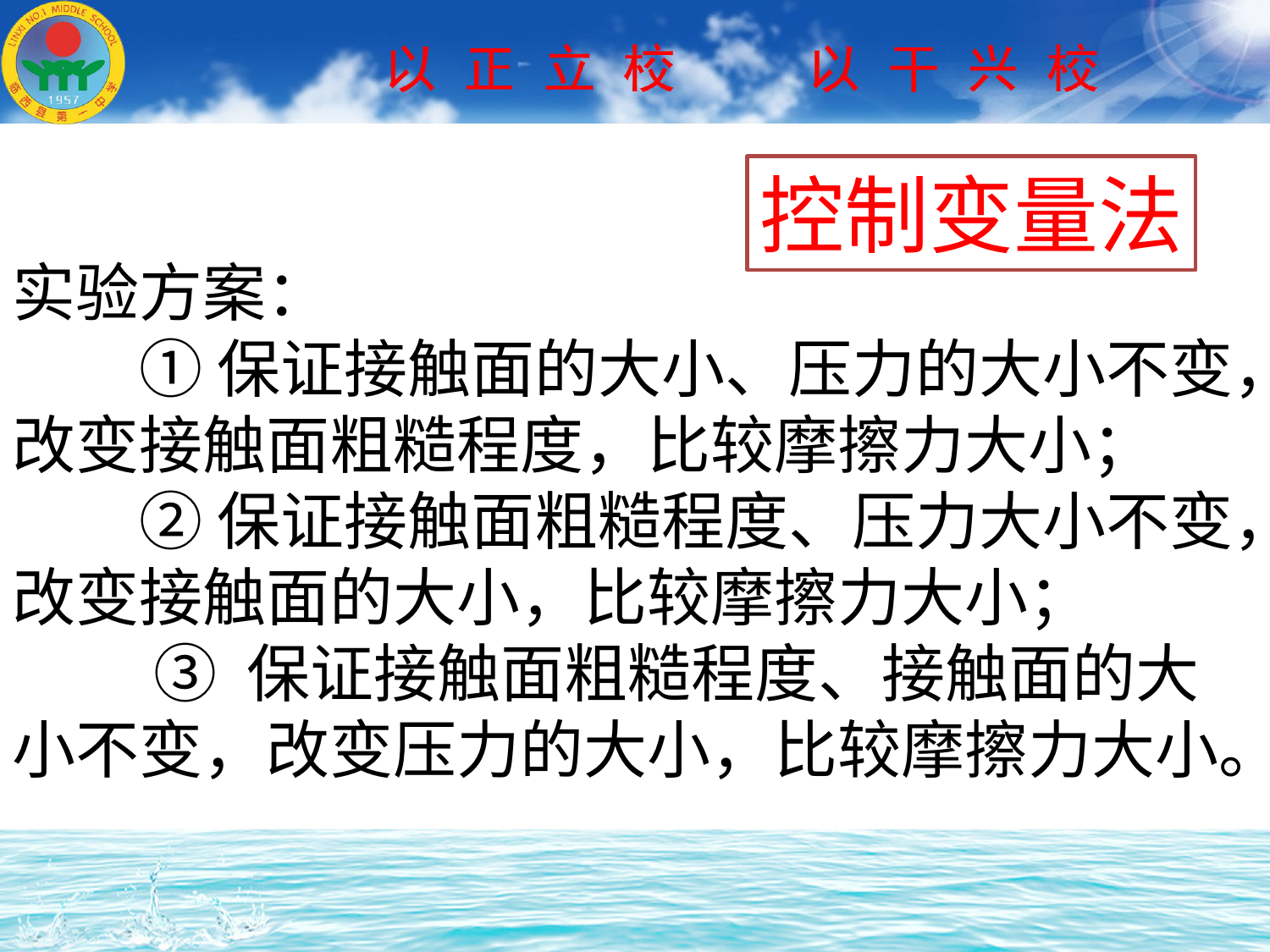

控制变量法
实验方案：
　　① 保证接触面的大小、压力的大小不变，改变接触面粗糙程度，比较摩擦力大小；
　　② 保证接触面粗糙程度、压力大小不变，改变接触面的大小，比较摩擦力大小；
          ③ 保证接触面粗糙程度、接触面的大小不变，改变压力的大小，比较摩擦力大小。